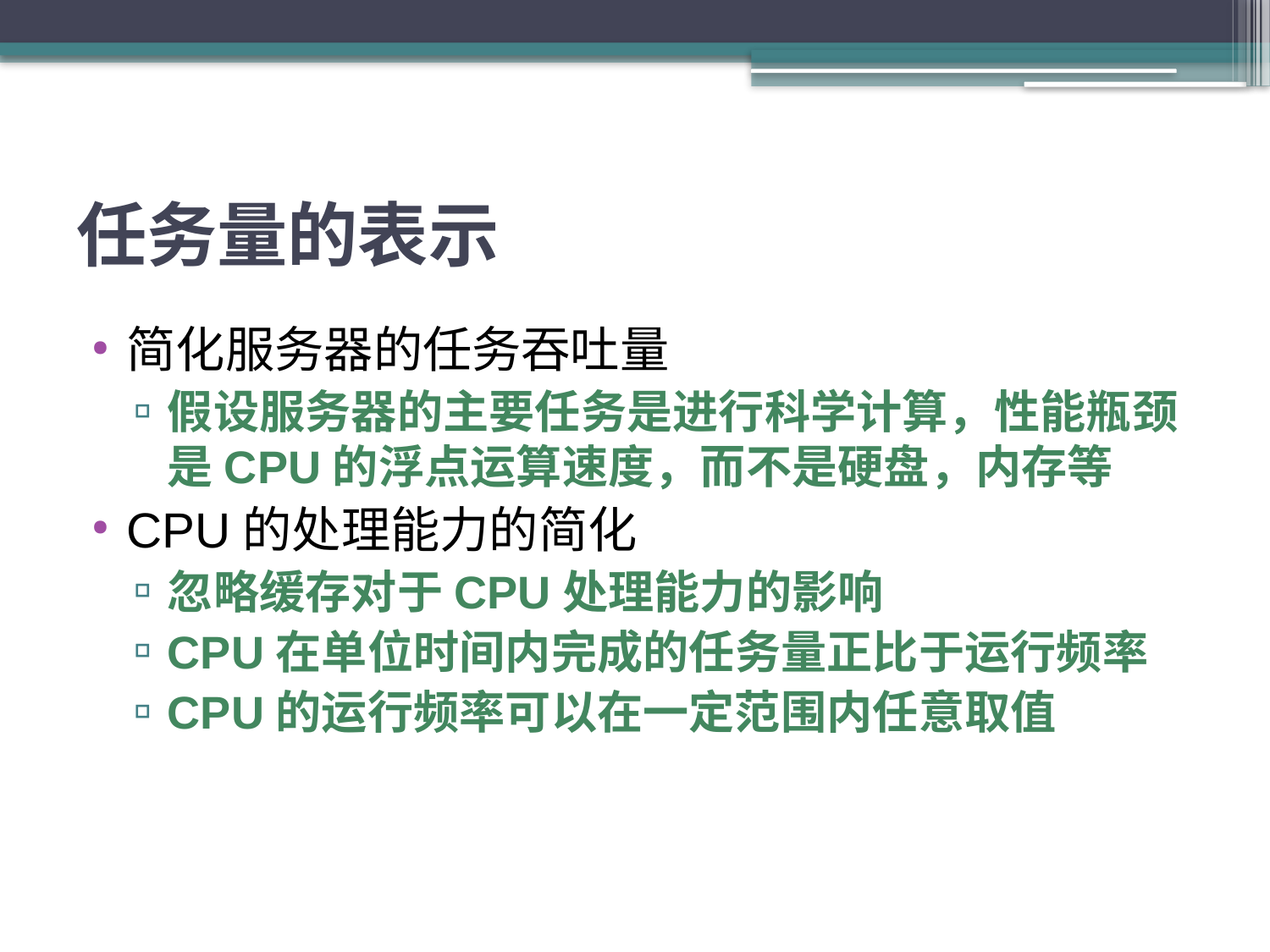

# 任务量的表示
简化服务器的任务吞吐量
假设服务器的主要任务是进行科学计算，性能瓶颈是CPU的浮点运算速度，而不是硬盘，内存等
CPU的处理能力的简化
忽略缓存对于CPU处理能力的影响
CPU在单位时间内完成的任务量正比于运行频率
CPU的运行频率可以在一定范围内任意取值